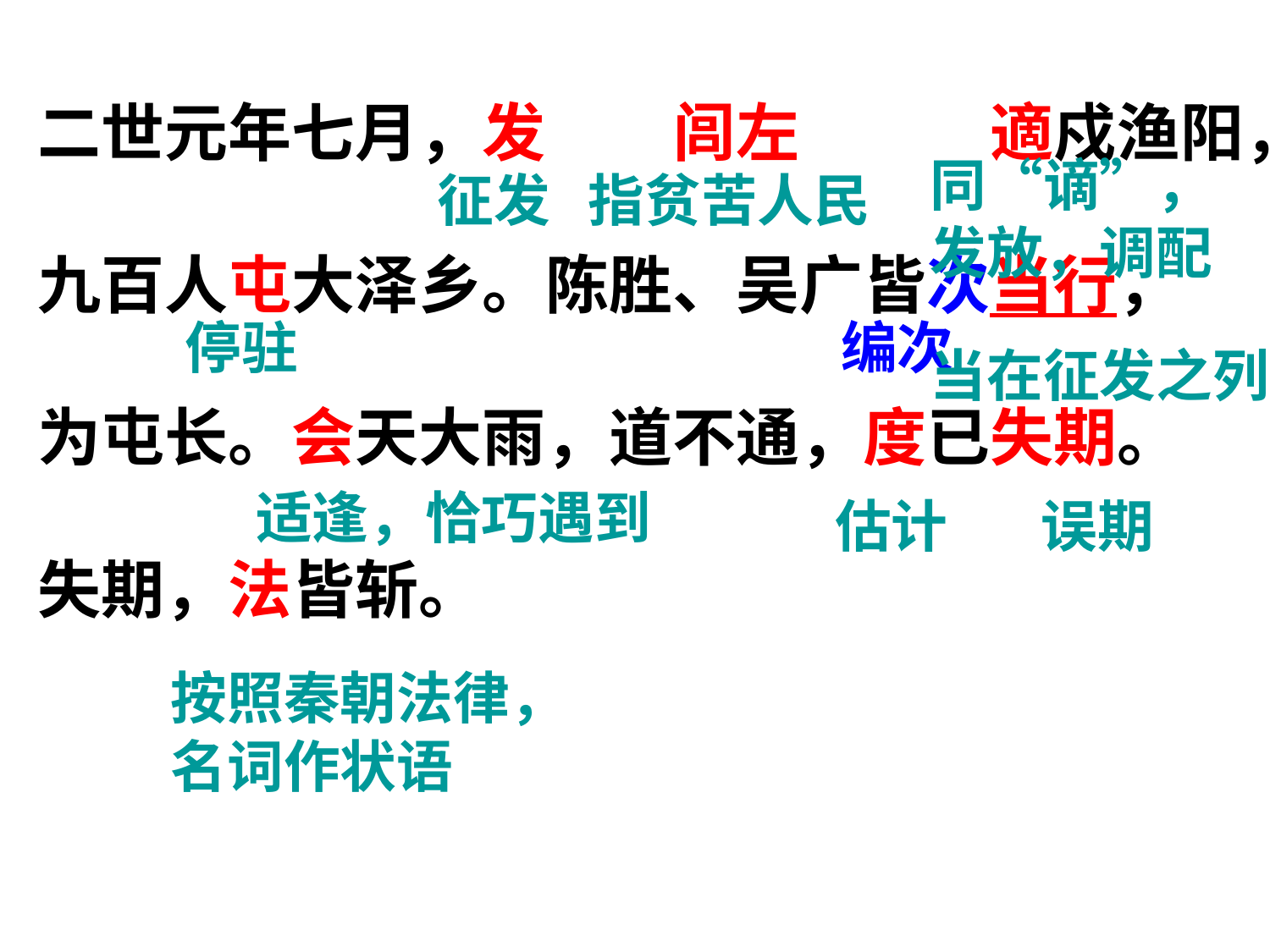

二世元年七月，发　　闾左　　　適戍渔阳，

九百人屯大泽乡。陈胜、吴广皆次当行，

为屯长。会天大雨，道不通，度已失期。

失期，法皆斩。
同“谪”，发放，调配
征发
指贫苦人民
停驻
编次
当在征发之列
适逢，恰巧遇到
估计
误期
按照秦朝法律，
名词作状语